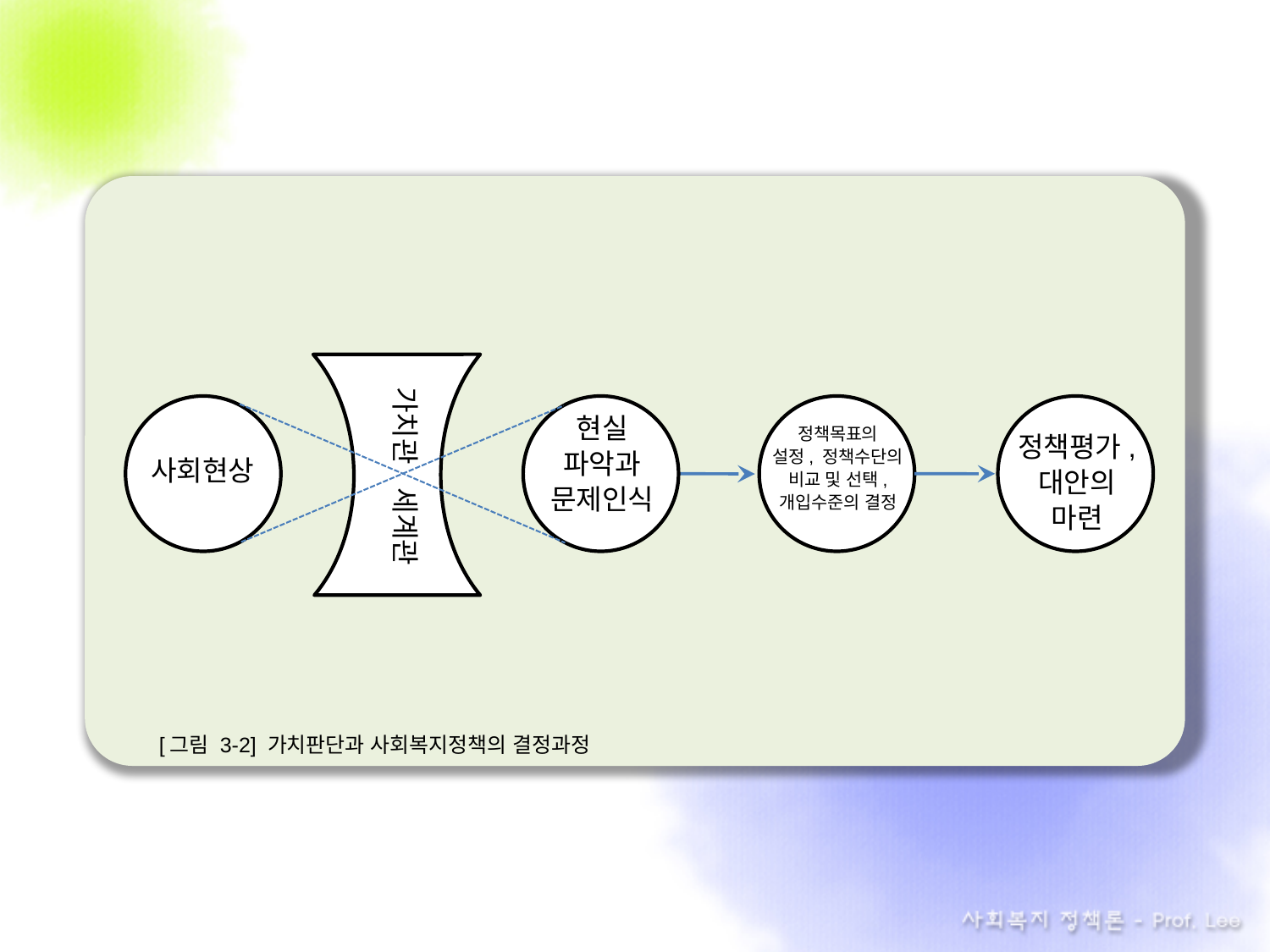

[그림 3-2] 가치판단과 사회복지정책의 결정과정
가치관   세계관

사회현상

현실
파악과
문제인식

정책목표의
설정, 정책수단의
비교 및 선택,
개입수준의 결정

정책평가,
대안의
마련